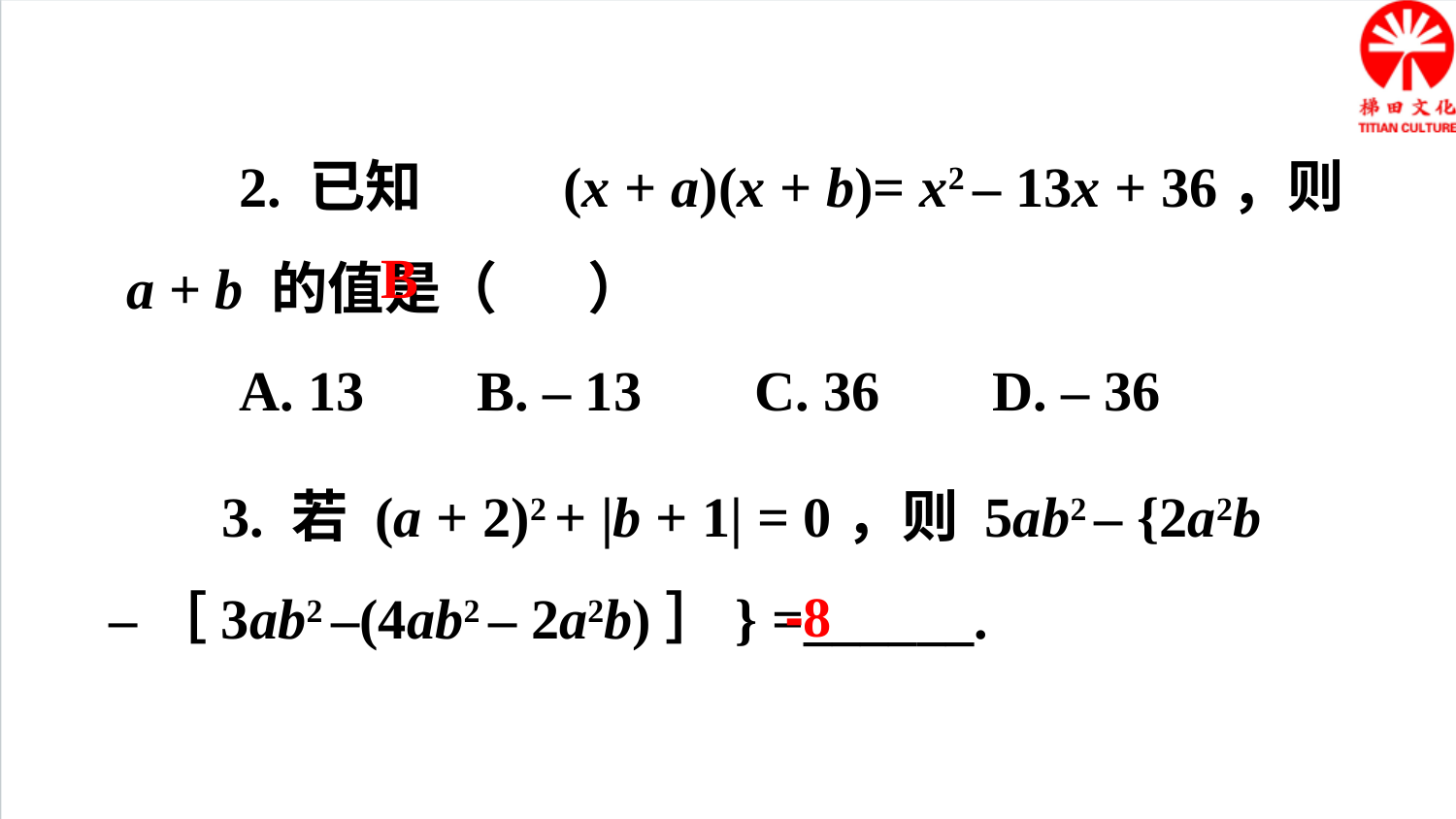

2. 已知	(x + a)(x + b)= x2 – 13x + 36，则a + b 的值是（       ）
        A. 13        B. – 13        C. 36        D. – 36
B
        3. 若 (a + 2)2 + |b + 1| = 0，则 5ab2 – {2a2b –［3ab2 –(4ab2 – 2a2b)］} =______.
-8